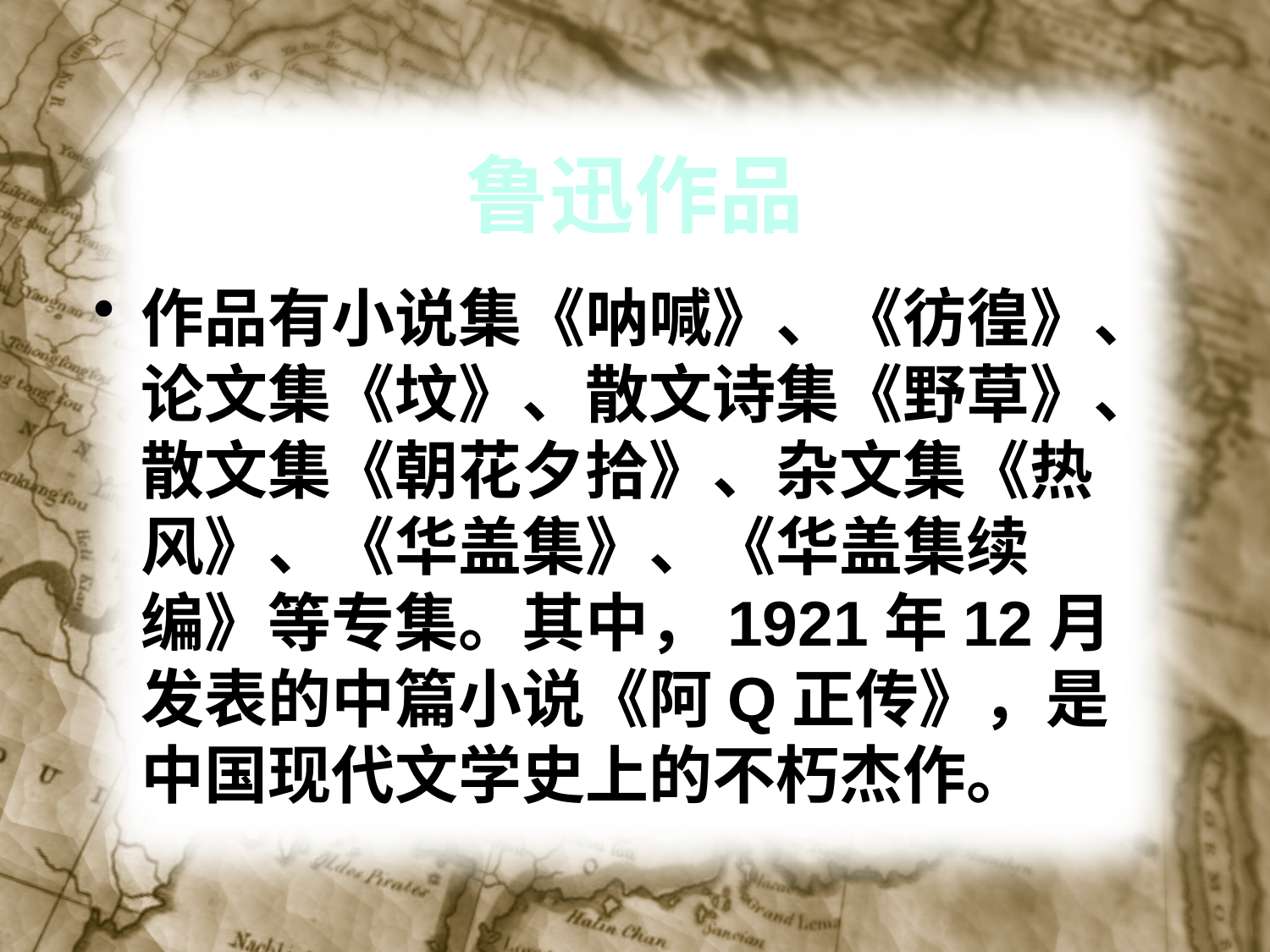

# 鲁迅作品
作品有小说集《呐喊》、《彷徨》、论文集《坟》、散文诗集《野草》、散文集《朝花夕拾》、杂文集《热风》、《华盖集》、《华盖集续编》等专集。其中，1921年12月发表的中篇小说《阿Q正传》，是中国现代文学史上的不朽杰作。